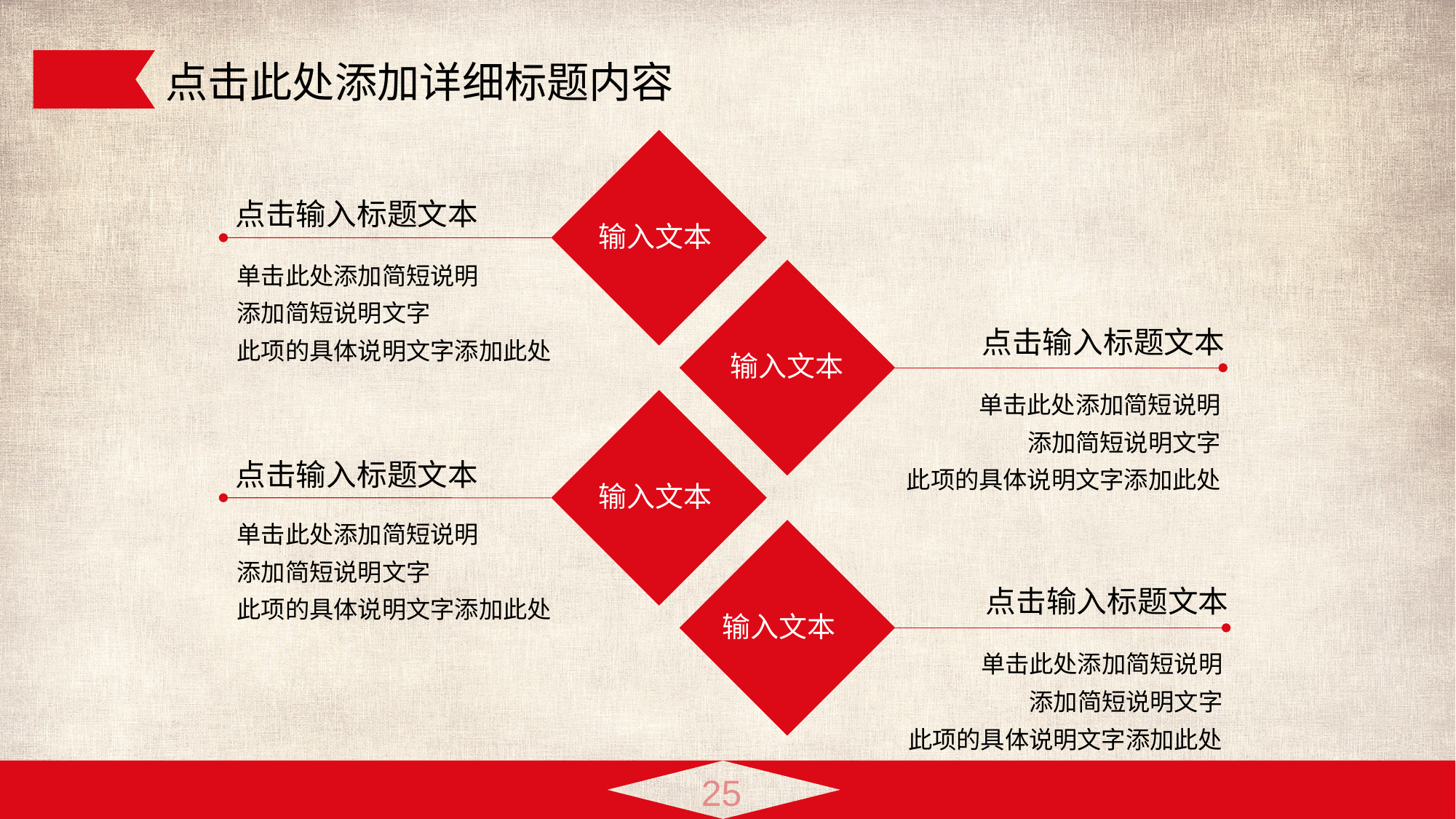

点击此处添加详细标题内容

输入文本
点击输入标题文本
单击此处添加简短说明
添加简短说明文字
此项的具体说明文字添加此处

输入文本
点击输入标题文本
单击此处添加简短说明
添加简短说明文字
此项的具体说明文字添加此处

输入文本
点击输入标题文本
单击此处添加简短说明
添加简短说明文字
此项的具体说明文字添加此处

输入文本
点击输入标题文本
单击此处添加简短说明
添加简短说明文字
此项的具体说明文字添加此处
25